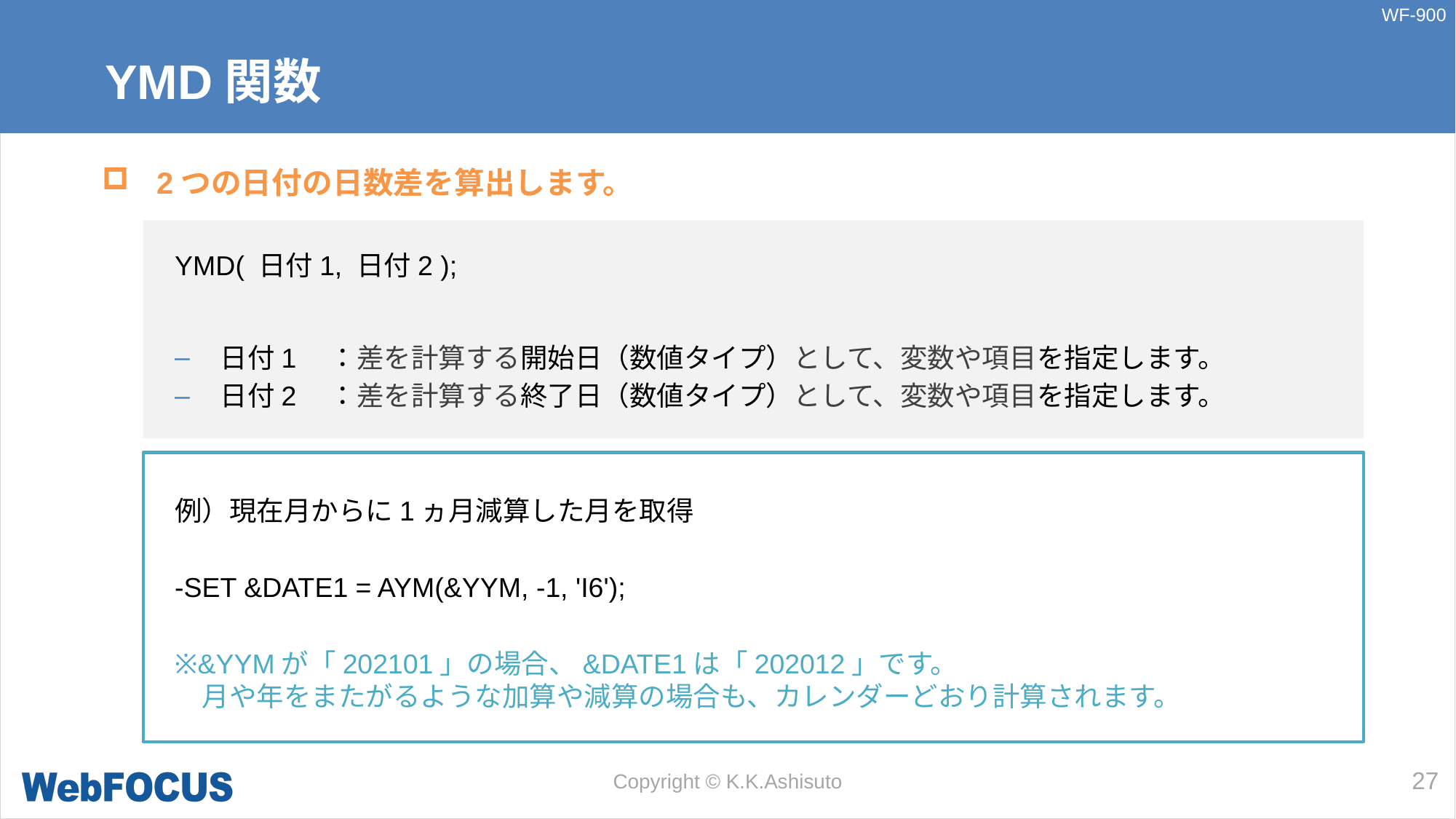

# YMD関数
2つの日付の日数差を算出します。

YMD( 日付1, 日付2 );

日付1	：差を計算する開始日（数値タイプ）として、変数や項目を指定します。
日付2	：差を計算する終了日（数値タイプ）として、変数や項目を指定します。

例）現在月からに1ヵ月減算した月を取得

-SET &DATE1 = AYM(&YYM, -1, 'I6');

※&YYMが「202101」の場合、&DATE1は「202012」です。
　月や年をまたがるような加算や減算の場合も、カレンダーどおり計算されます。